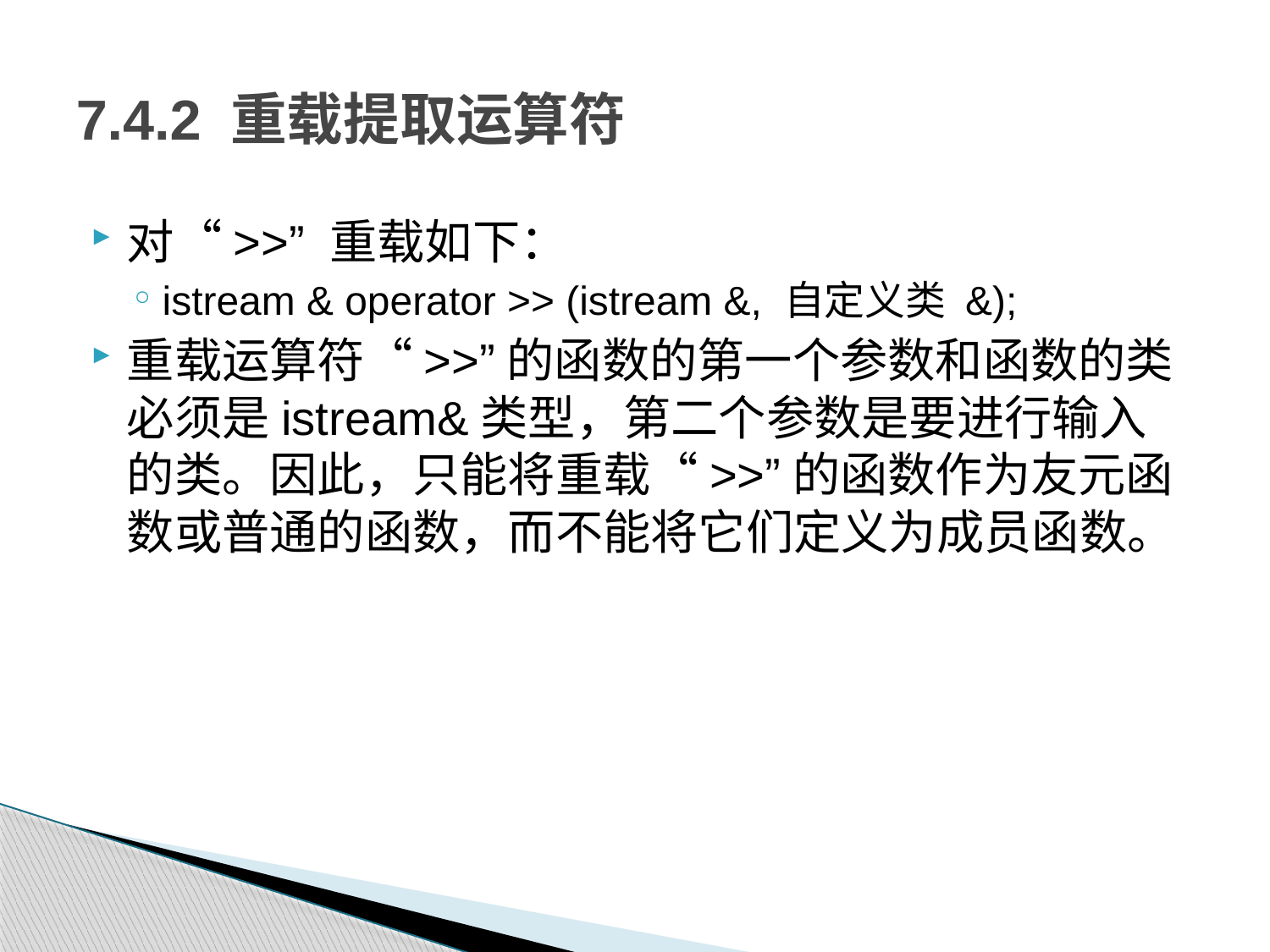

# 7.4.2 重载提取运算符
对“>>” 重载如下：
istream & operator >> (istream &, 自定义类 &);
重载运算符“>>”的函数的第一个参数和函数的类必须是istream&类型，第二个参数是要进行输入的类。因此，只能将重载“>>”的函数作为友元函数或普通的函数，而不能将它们定义为成员函数。